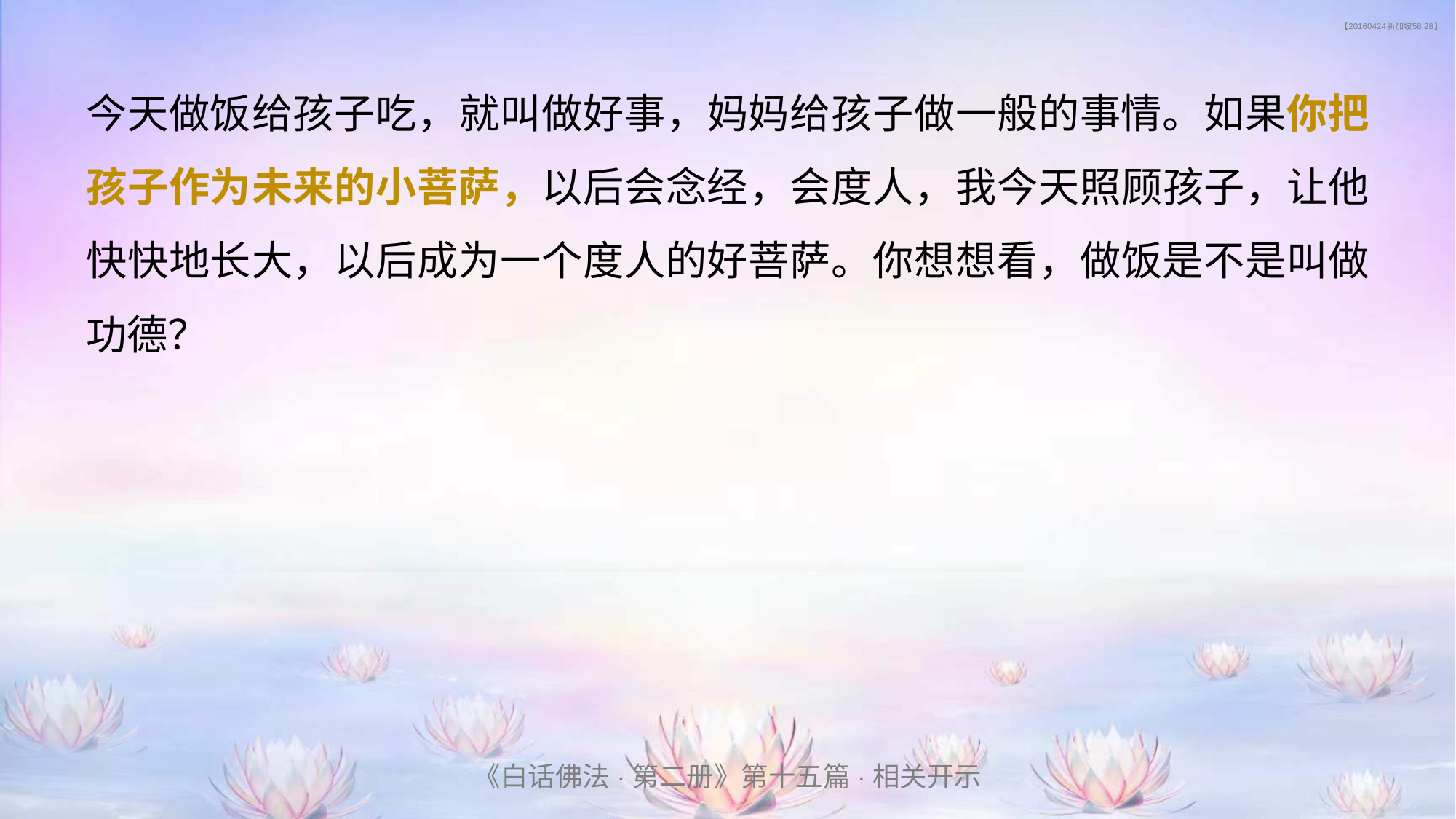

# 【20160424新加坡58:28】
今天做饭给孩子吃，就叫做好事，妈妈给孩子做一般的事情。如果你把孩子作为未来的小菩萨，以后会念经，会度人，我今天照顾孩子，让他快快地长大，以后成为一个度人的好菩萨。你想想看，做饭是不是叫做功德？

《白话佛法·第二册》第十五篇·相关开示